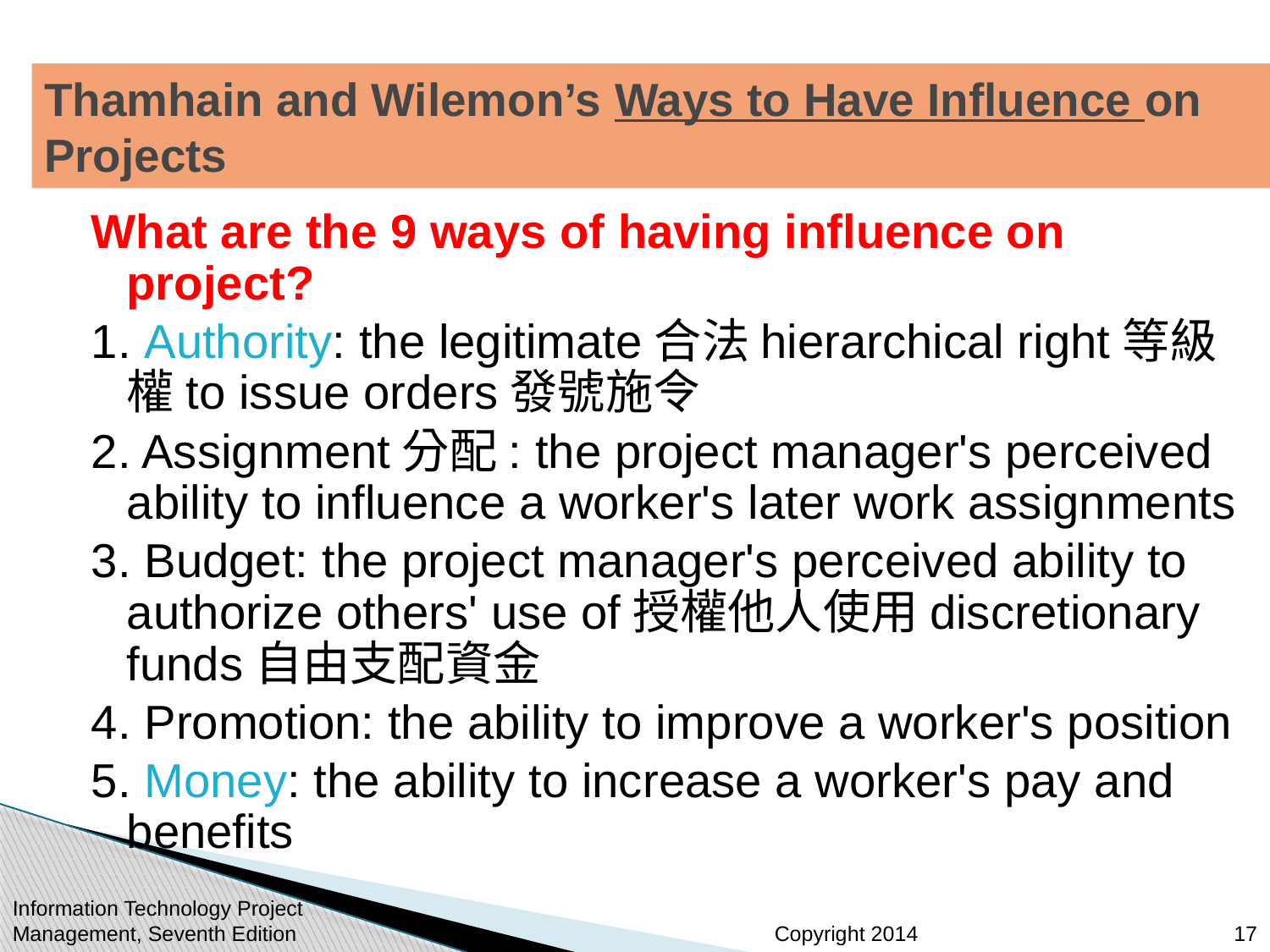

# Thamhain and Wilemon’s Ways to Have Influence on Projects
What are the 9 ways of having influence on project?
1. Authority: the legitimate合法hierarchical right等級權to issue orders發號施令
2. Assignment分配: the project manager's perceived ability to influence a worker's later work assignments
3. Budget: the project manager's perceived ability to authorize others' use of授權他人使用discretionary funds自由支配資金
4. Promotion: the ability to improve a worker's position
5. Money: the ability to increase a worker's pay and benefits

Information Technology Project Management, Seventh Edition
17